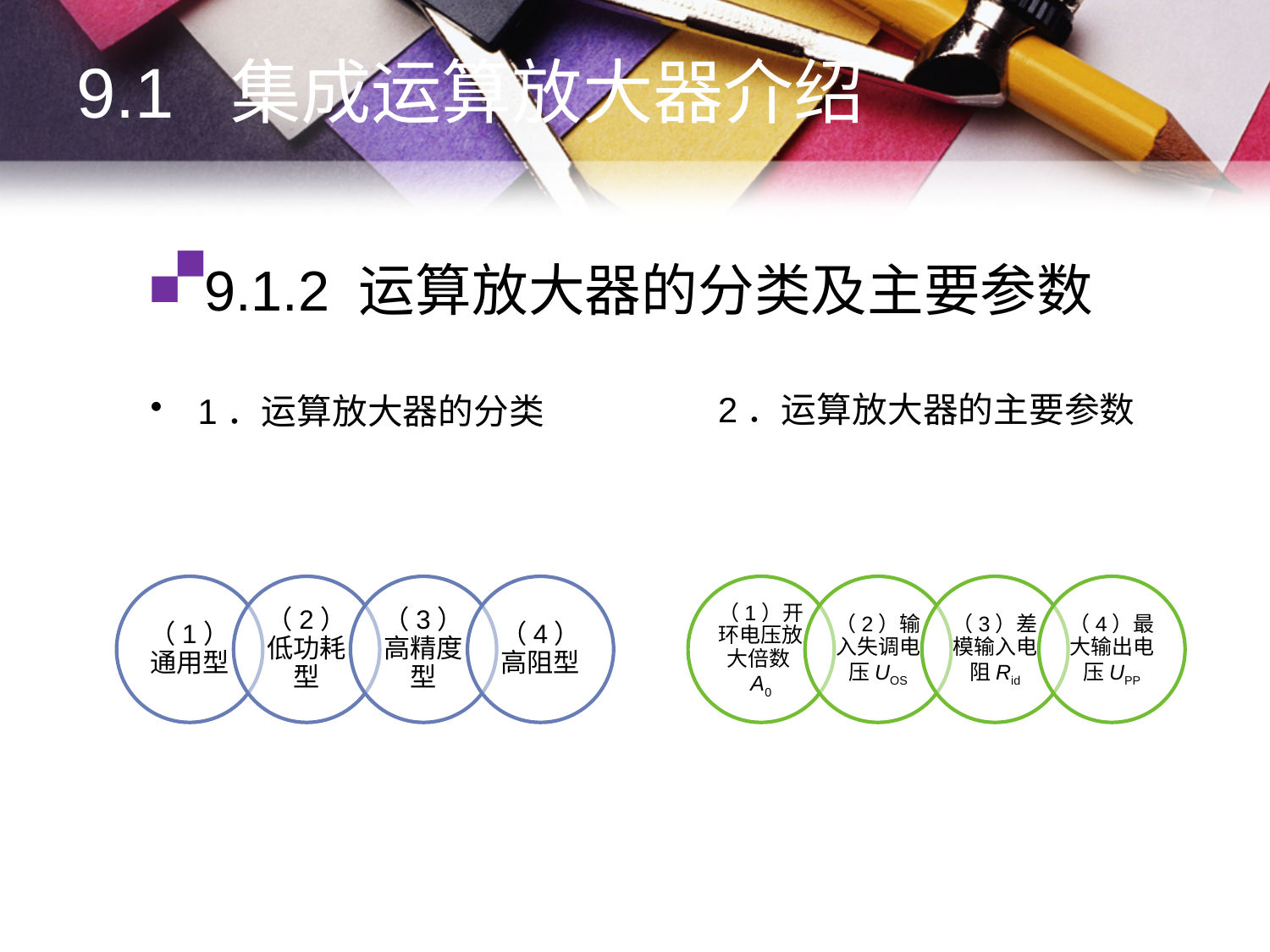

9.1  集成运算放大器介绍
# 9.1.2 运算放大器的分类及主要参数
（1）通用型
（2）低功耗型
（3）高精度型
（4）高阻型
2．运算放大器的主要参数
1．运算放大器的分类
（1）开环电压放大倍数A0
（2）输入失调电压UOS
（3）差模输入电阻Rid
（4）最大输出电压UPP